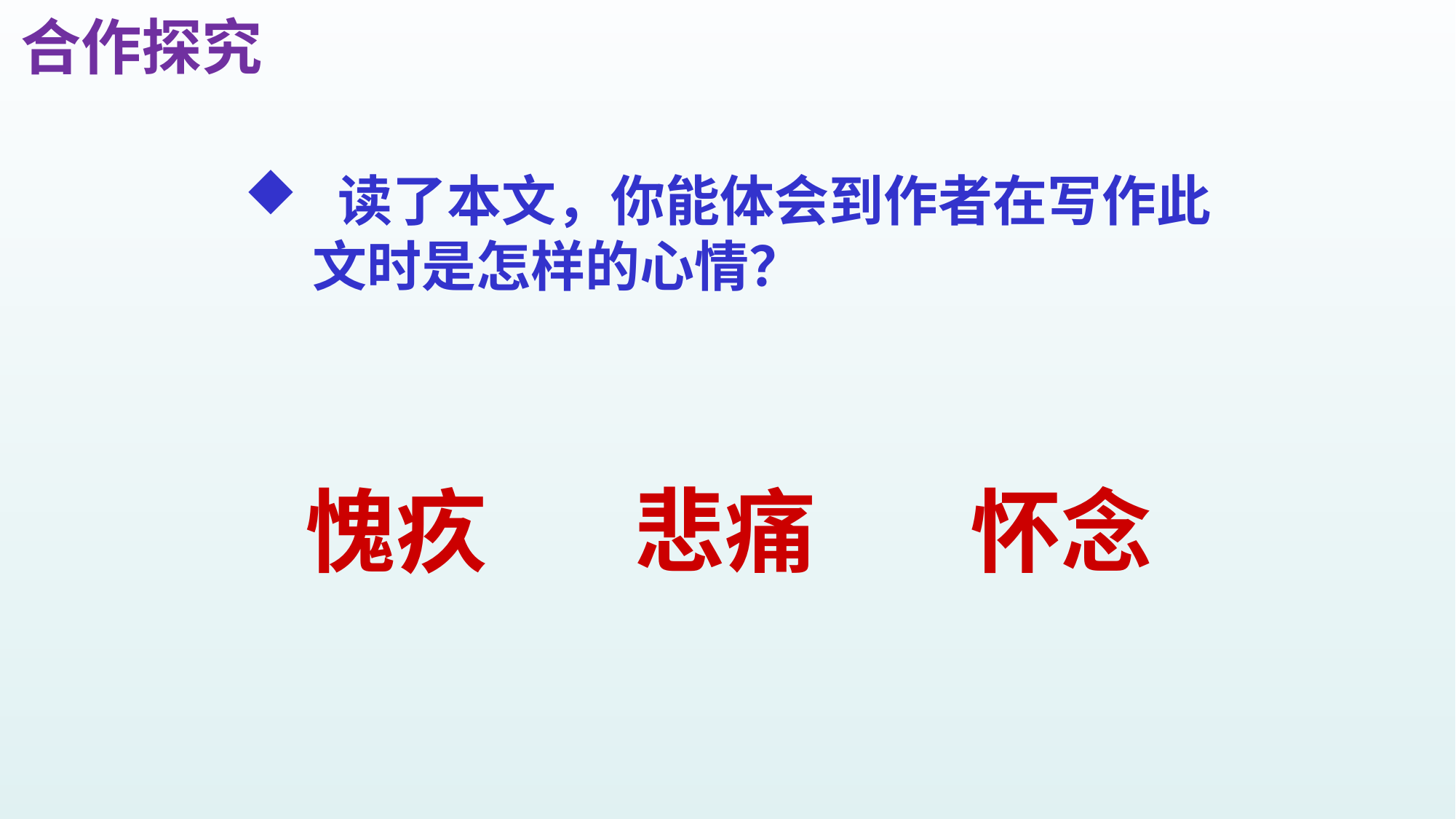

合作探究
 读了本文，你能体会到作者在写作此文时是怎样的心情？
愧疚
悲痛
怀念